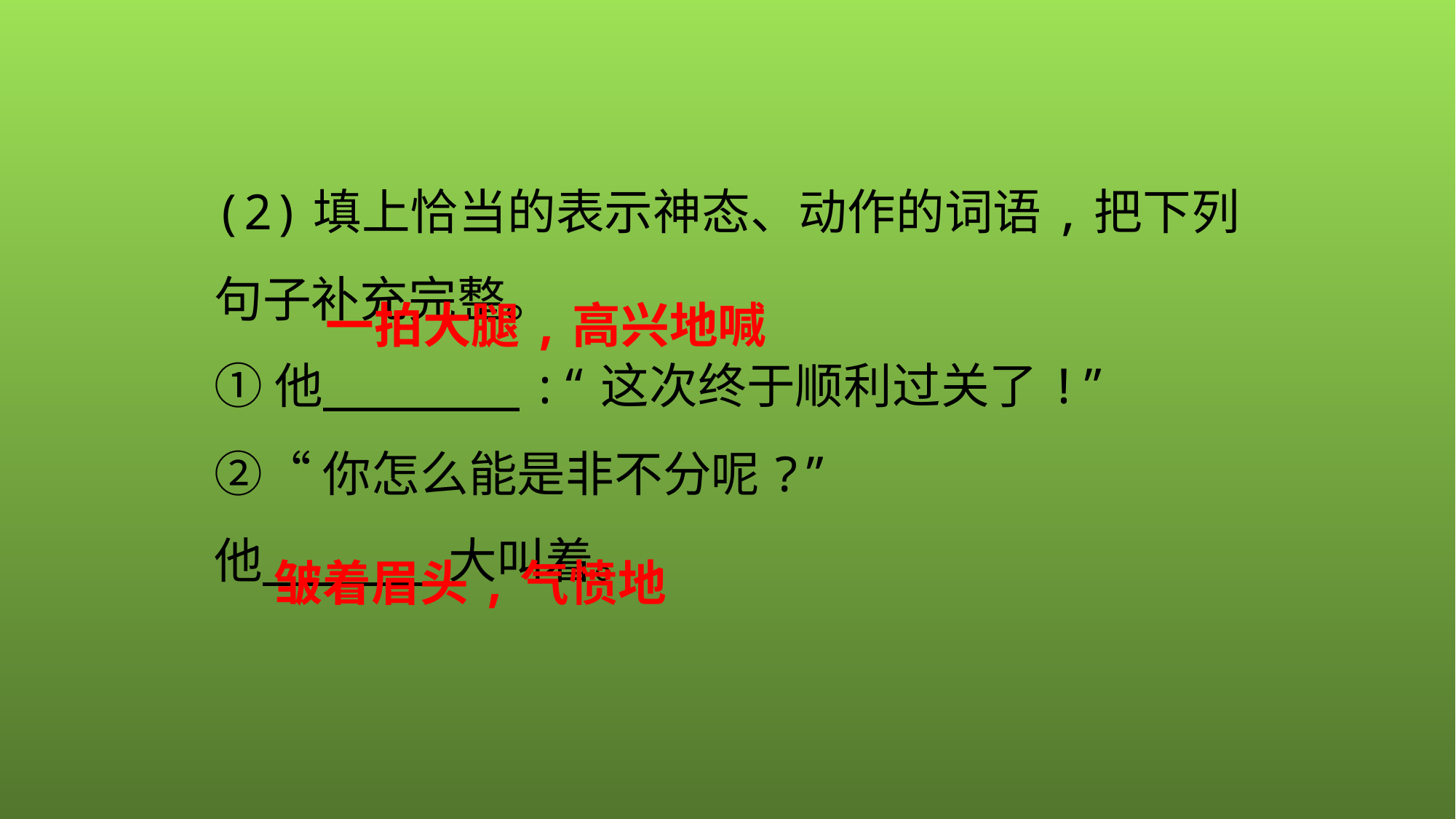

(2)填上恰当的表示神态、动作的词语,把下列句子补充完整。
①他                  :“这次终于顺利过关了!”
②“你怎么能是非不分呢?”
他                 大叫着。
一拍大腿,高兴地喊
皱着眉头,气愤地